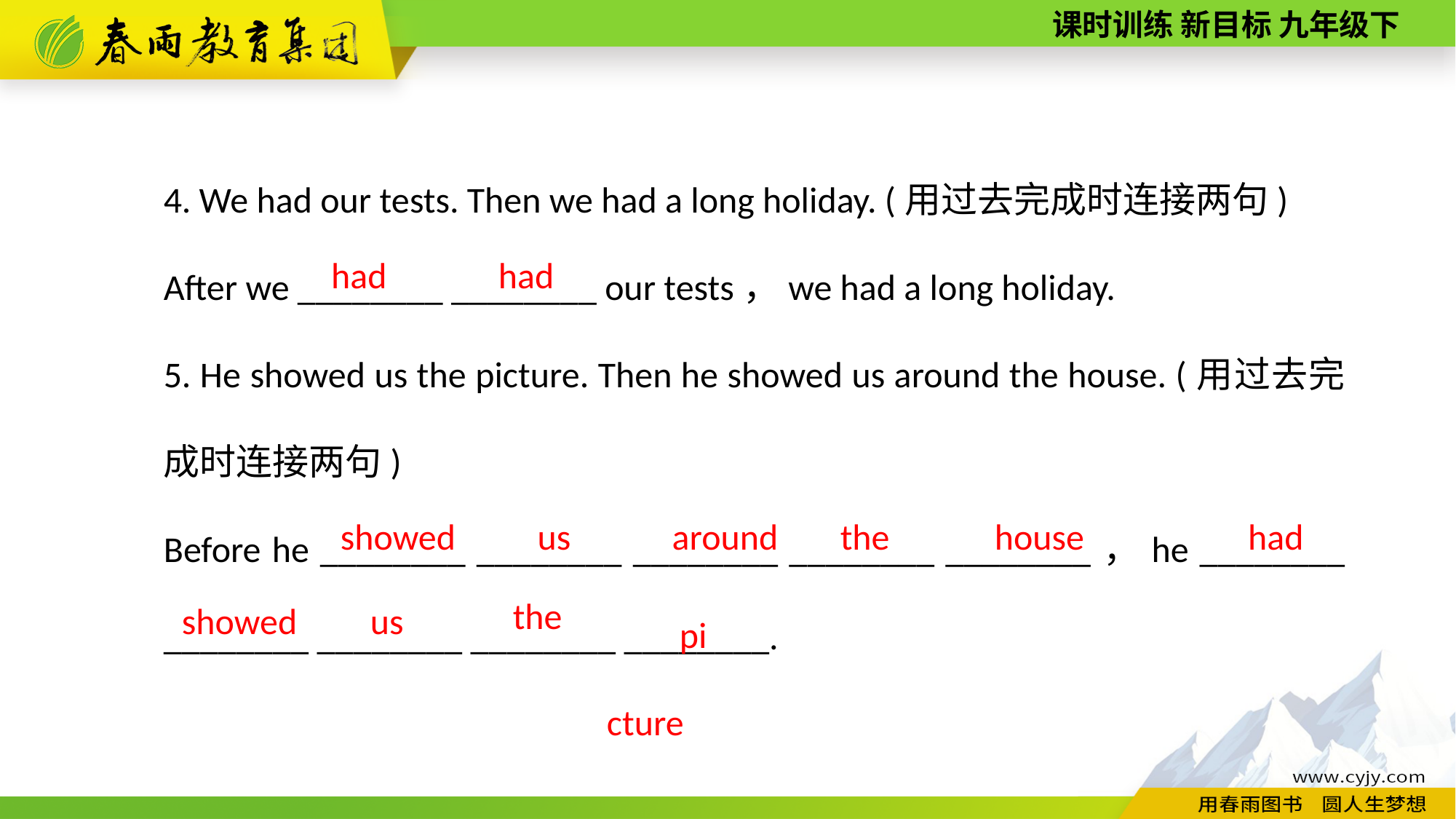

4. We had our tests. Then we had a long holiday. (用过去完成时连接两句)
After we ________ ________ our tests，we had a long holiday.
5. He showed us the picture. Then he showed us around the house. (用过去完成时连接两句)
Before he ________ ________ ________ ________ ________，he ________ ________ ________ ________ ________.
had
had
had
house
the
around
us
showed
picture
the
showed
us